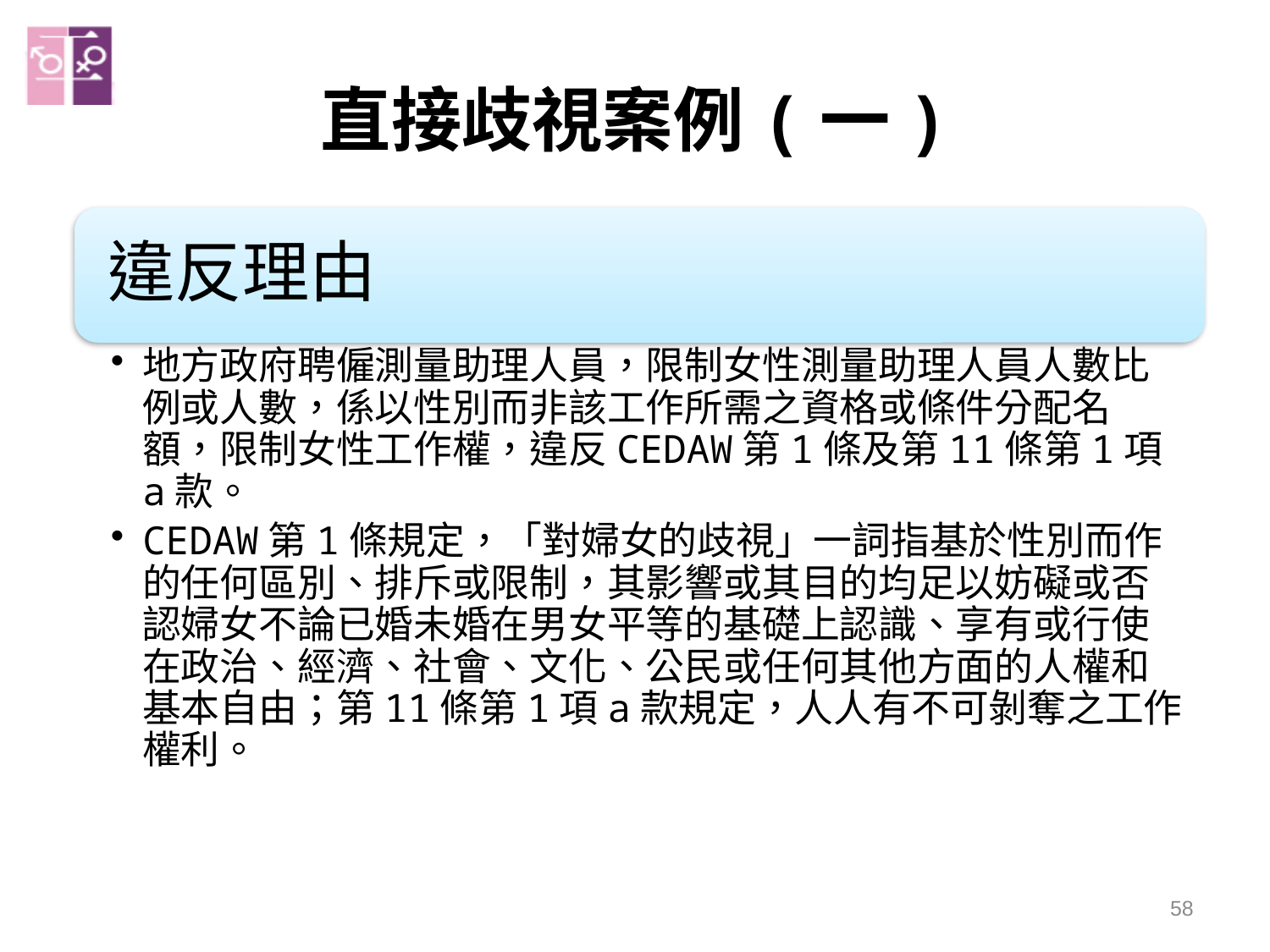

# 直接歧視案例(一)
違反理由
地方政府聘僱測量助理人員，限制女性測量助理人員人數比例或人數，係以性別而非該工作所需之資格或條件分配名額，限制女性工作權，違反CEDAW第1條及第11條第1項a款。
CEDAW第1條規定，「對婦女的歧視」一詞指基於性別而作的任何區別、排斥或限制，其影響或其目的均足以妨礙或否認婦女不論已婚未婚在男女平等的基礎上認識、享有或行使在政治、經濟、社會、文化、公民或任何其他方面的人權和基本自由；第11條第1項a款規定，人人有不可剝奪之工作權利。

58